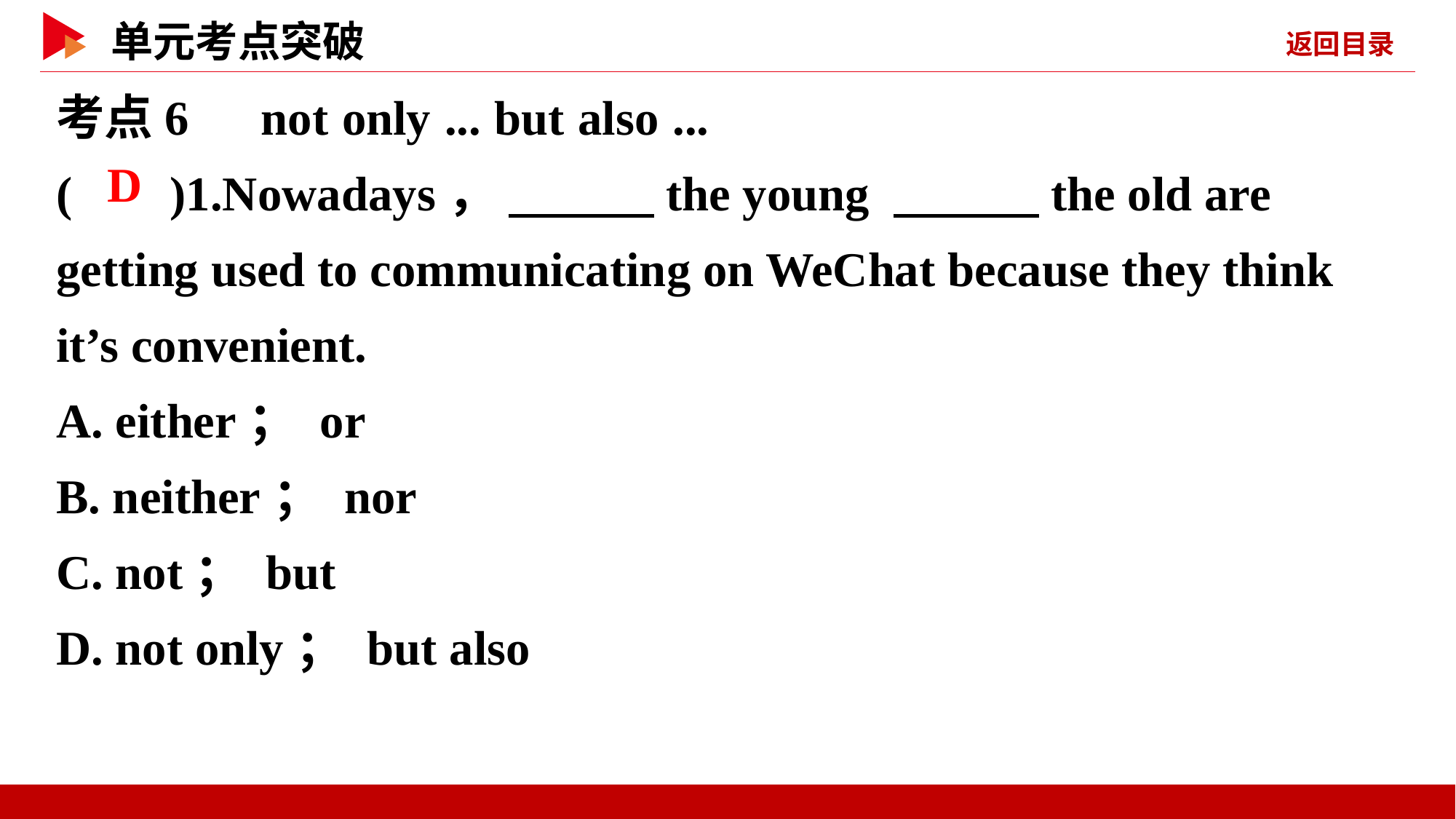

考点6　not only ... but also ...
(        )1.Nowadays， 　　　the young 　　　the old are getting used to communicating on WeChat because they think it’s convenient.
A. either； or
B. neither； nor
C. not； but
D. not only； but also
   D